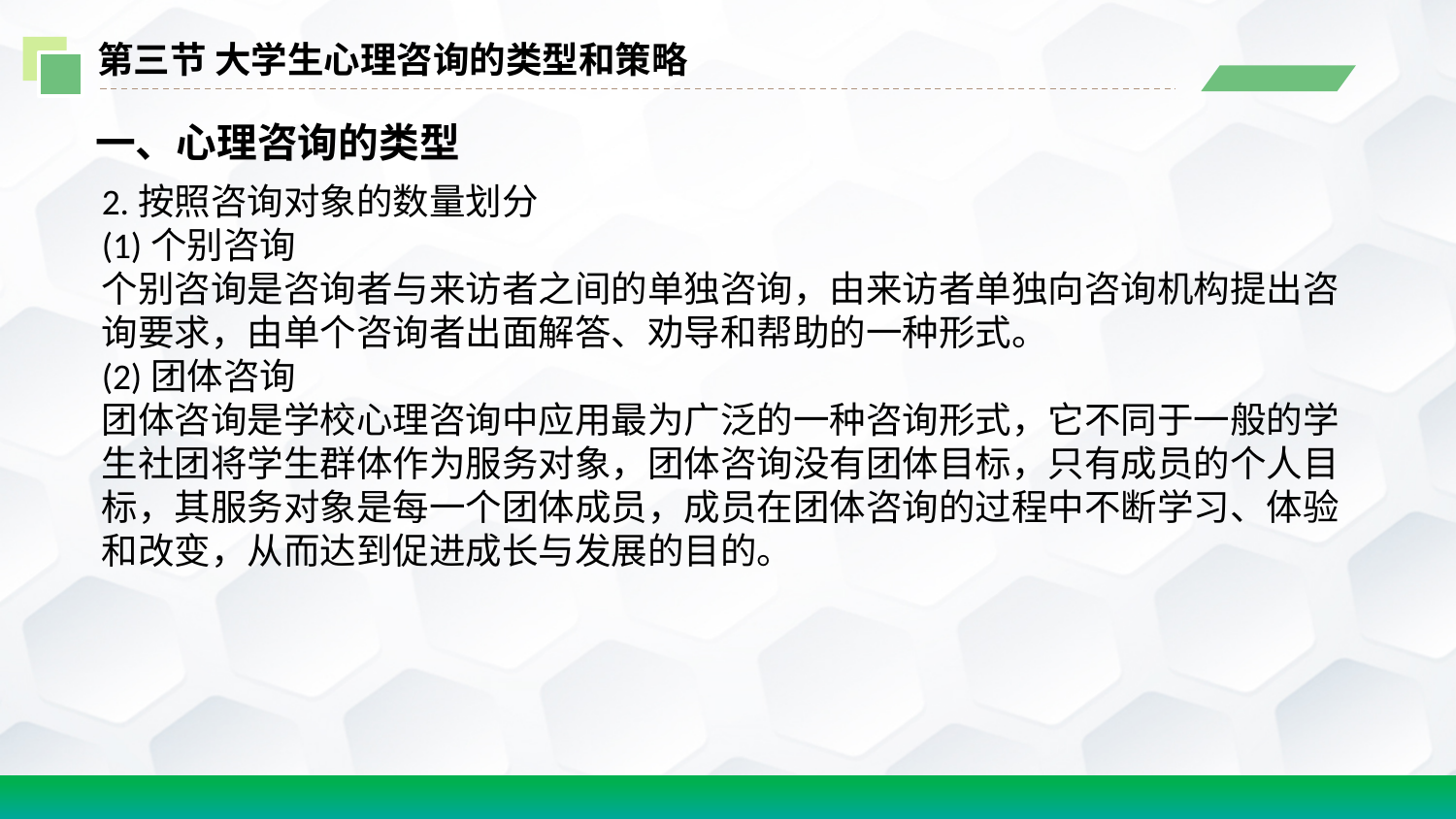

第三节 大学生心理咨询的类型和策略
一、心理咨询的类型
2.按照咨询对象的数量划分
(1)个别咨询
个别咨询是咨询者与来访者之间的单独咨询，由来访者单独向咨询机构提出咨询要求，由单个咨询者出面解答、劝导和帮助的一种形式。
(2)团体咨询
团体咨询是学校心理咨询中应用最为广泛的一种咨询形式，它不同于一般的学生社团将学生群体作为服务对象，团体咨询没有团体目标，只有成员的个人目标，其服务对象是每一个团体成员，成员在团体咨询的过程中不断学习、体验和改变，从而达到促进成长与发展的目的。